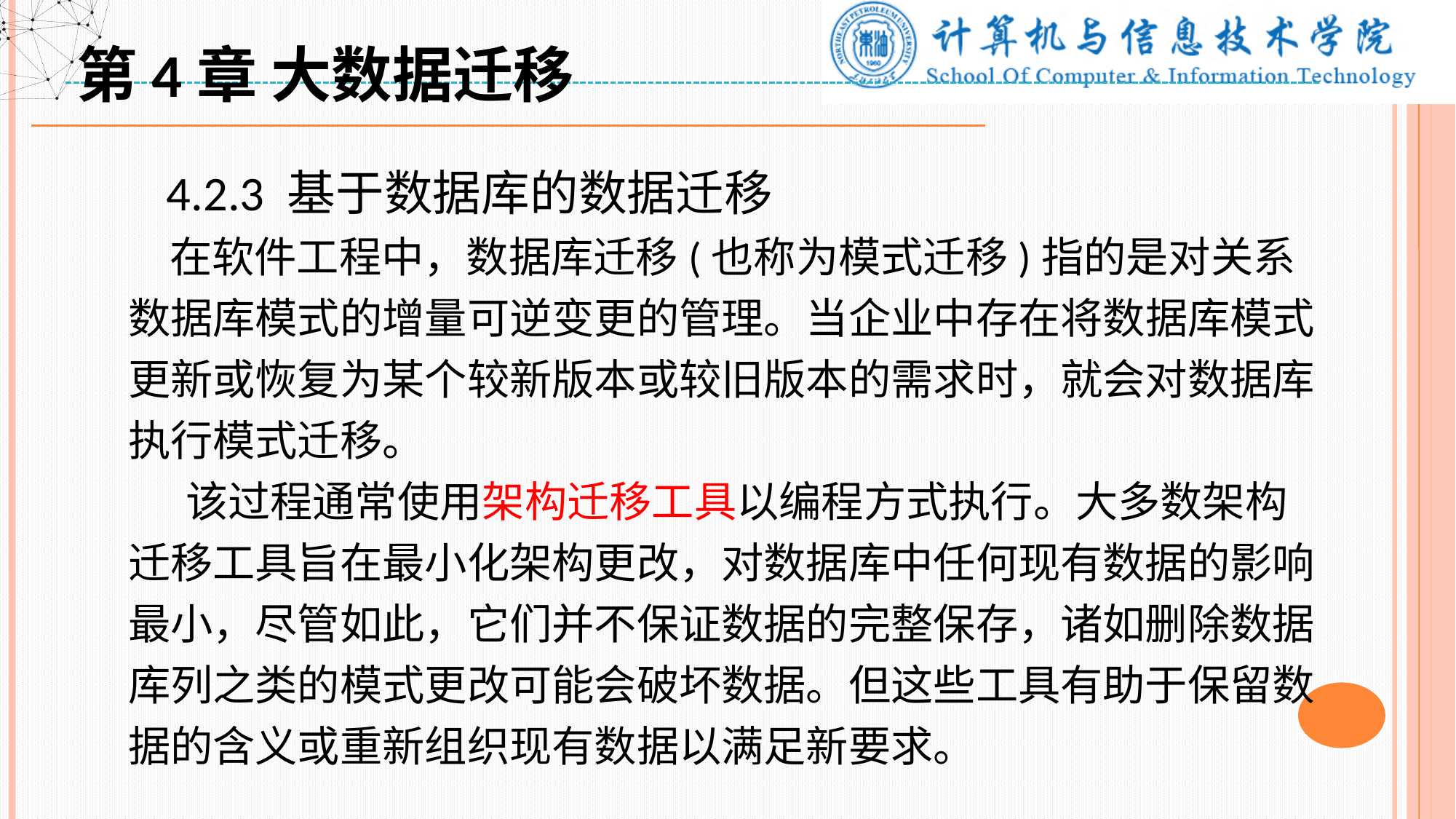

第4章 大数据迁移
    4.2.3 基于数据库的数据迁移
    在软件工程中，数据库迁移(也称为模式迁移)指的是对关系数据库模式的增量可逆变更的管理。当企业中存在将数据库模式更新或恢复为某个较新版本或较旧版本的需求时，就会对数据库执行模式迁移。
     该过程通常使用架构迁移工具以编程方式执行。大多数架构迁移工具旨在最小化架构更改，对数据库中任何现有数据的影响最小，尽管如此，它们并不保证数据的完整保存，诸如删除数据库列之类的模式更改可能会破坏数据。但这些工具有助于保留数据的含义或重新组织现有数据以满足新要求。